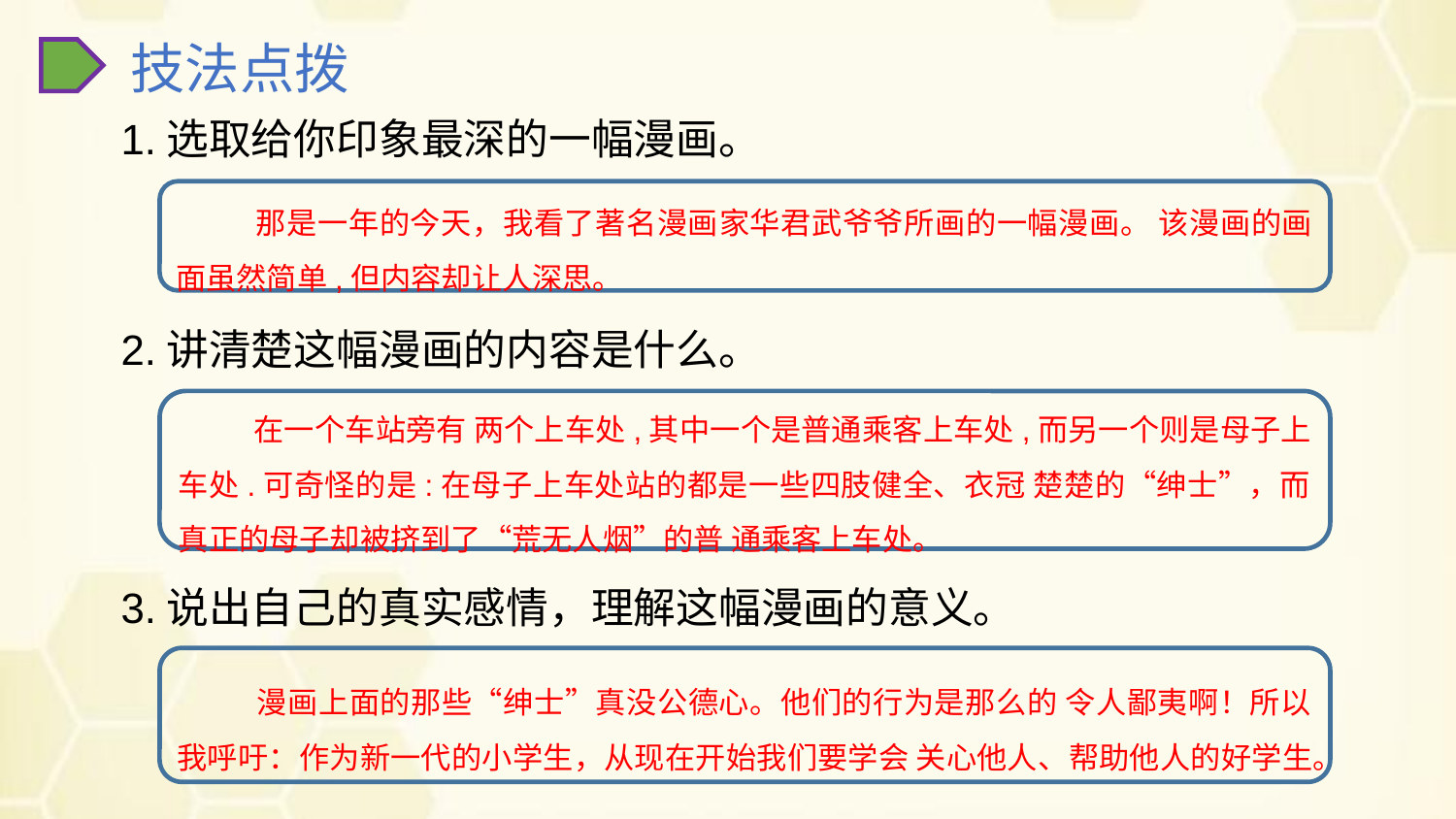

技法点拨

1.选取给你印象最深的一幅漫画。
        那是一年的今天，我看了著名漫画家华君武爷爷所画的一幅漫画。 该漫画的画面虽然简单,但内容却让人深思。
2.讲清楚这幅漫画的内容是什么。
        在一个车站旁有 两个上车处,其中一个是普通乘客上车处,而另一个则是母子上 车处.可奇怪的是:在母子上车处站的都是一些四肢健全、衣冠 楚楚的“绅士”，而真正的母子却被挤到了“荒无人烟”的普 通乘客上车处。
3.说出自己的真实感情，理解这幅漫画的意义。
        漫画上面的那些“绅士”真没公德心。他们的行为是那么的 令人鄙夷啊！所以我呼吁：作为新一代的小学生，从现在开始我们要学会 关心他人、帮助他人的好学生。